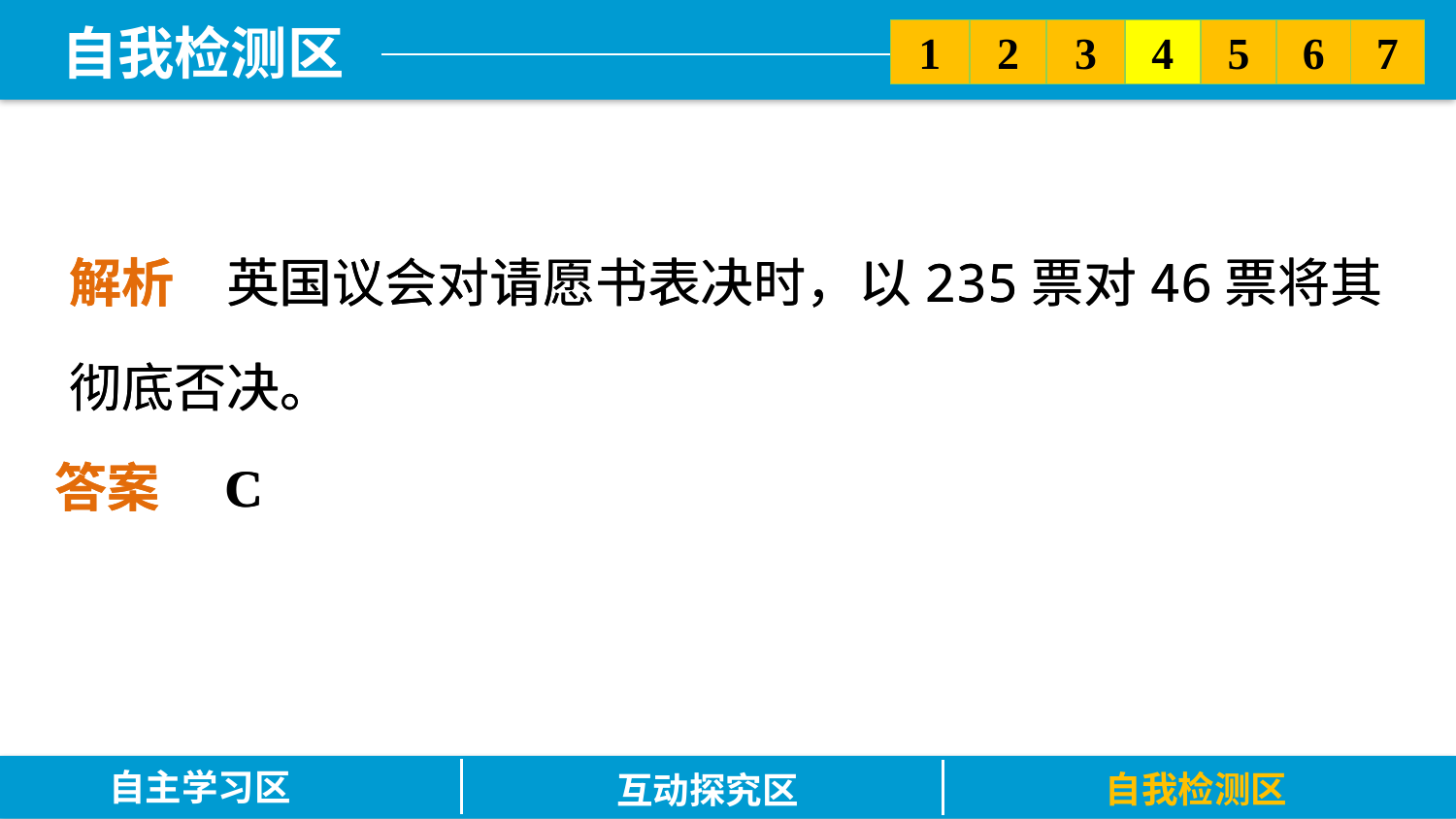

5
6
2
3
7
1
4
解析　英国议会对请愿书表决时，以235票对46票将其彻底否决。
解析　英国议会对请愿书表决时，以235票对46票将其彻底否决。
答案　C
答案　C
自主学习区
自我检测区
互动探究区